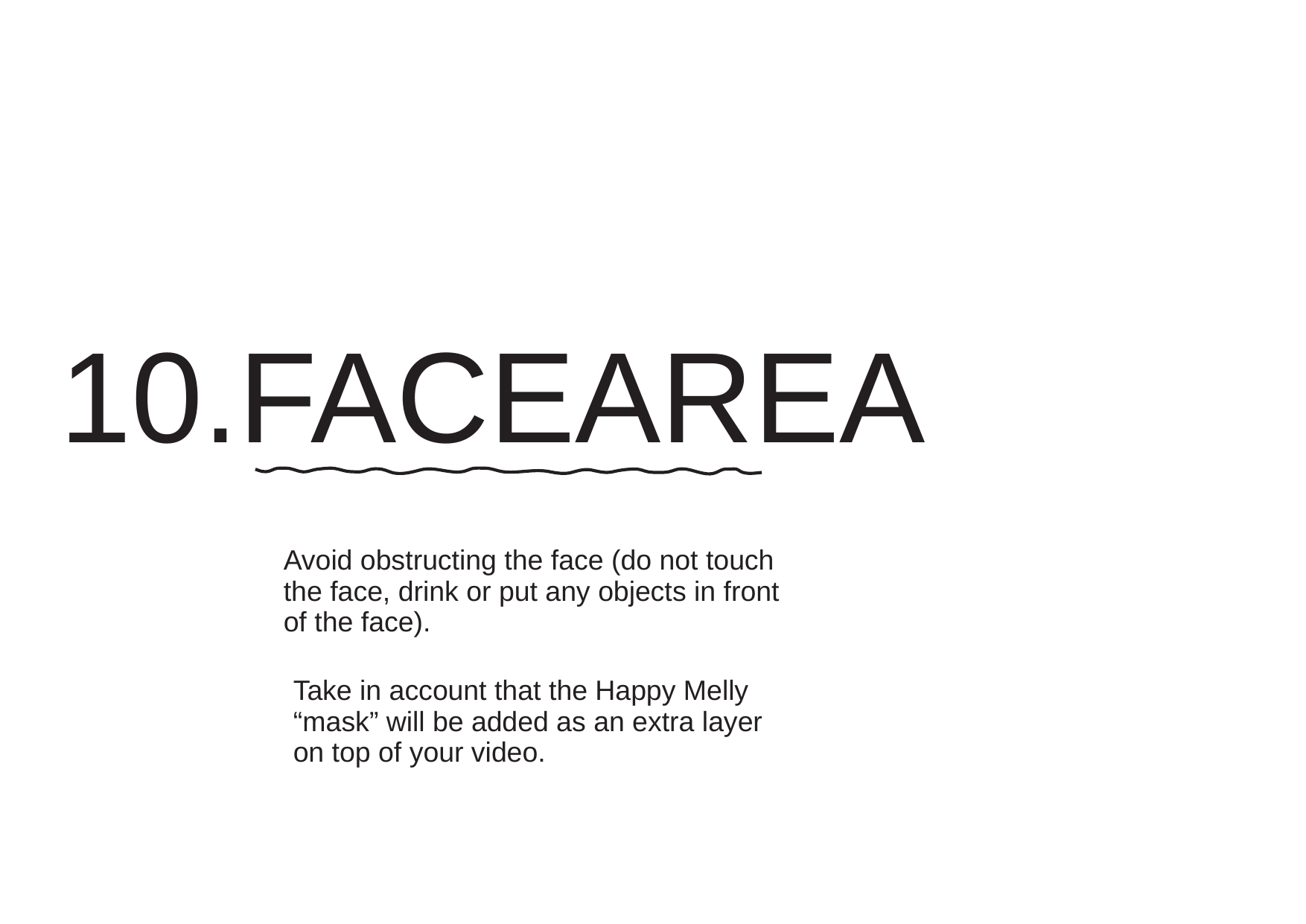

10.FACEAREA

Avoid obstructing the face (do not touch
the face, drink or put any objects in front
of the face).
Take in account that the Happy Melly
“mask” will be added as an extra layer
on top of your video.
转自锐普PPT论坛：www.rapidbbs.cn